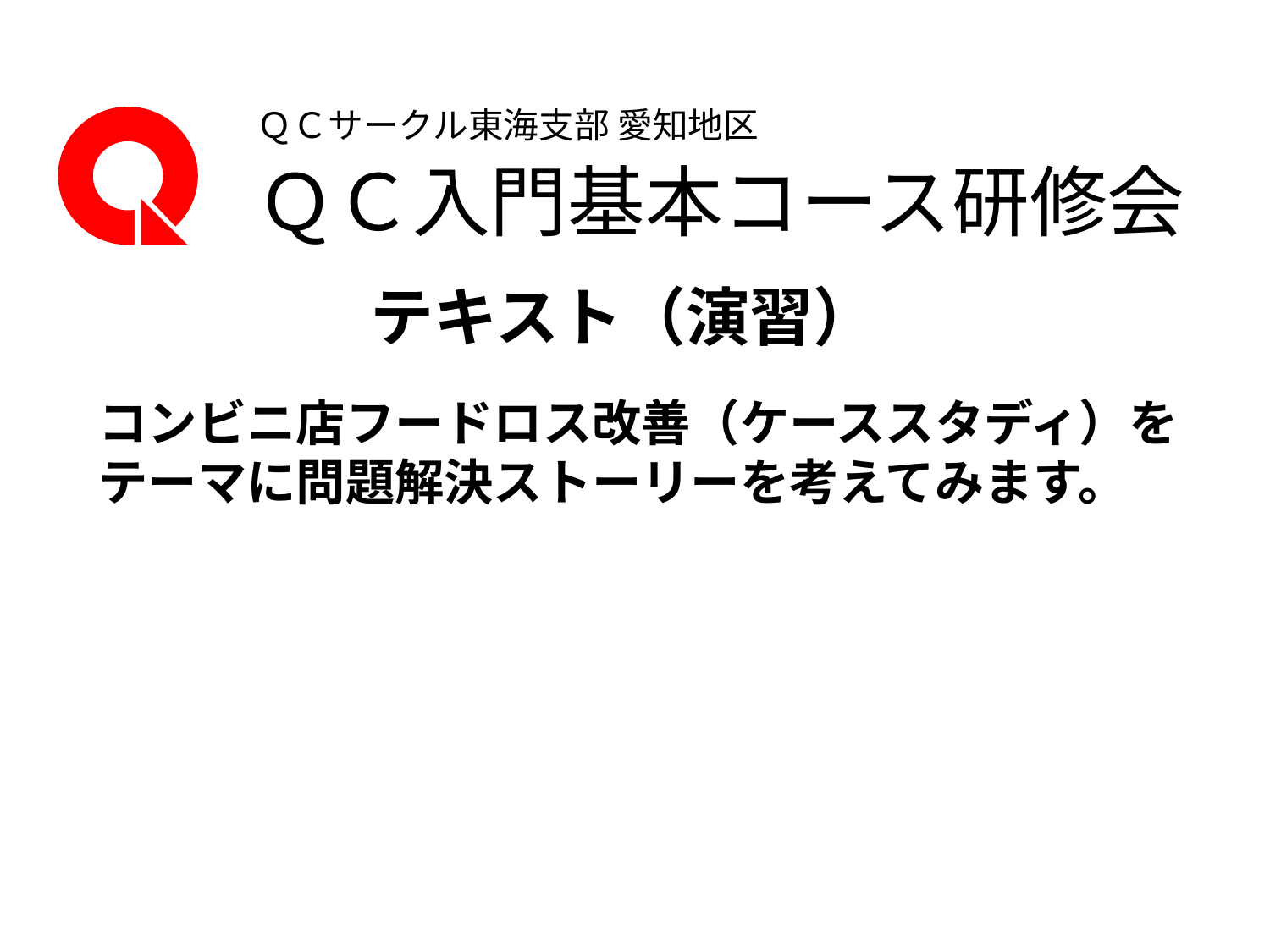

ＱＣサークル東海支部 愛知地区
ＱＣ入門基本コース研修会

テキスト（演習）
コンビニ店フードロス改善（ケーススタディ）を
テーマに問題解決ストーリーを考えてみます。